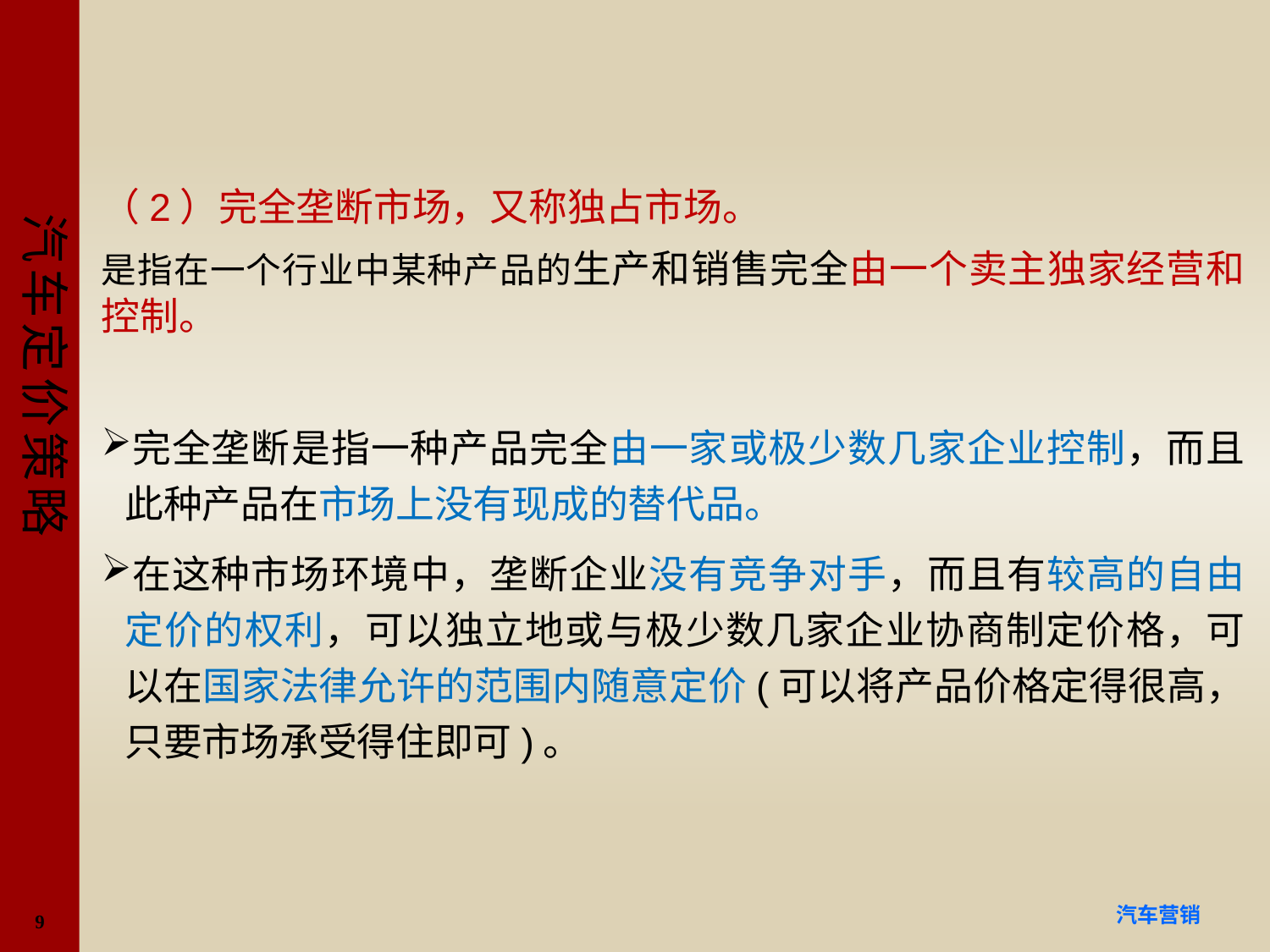

#
（2）完全垄断市场，又称独占市场。
是指在一个行业中某种产品的生产和销售完全由一个卖主独家经营和控制。

完全垄断是指一种产品完全由一家或极少数几家企业控制，而且此种产品在市场上没有现成的替代品。
在这种市场环境中，垄断企业没有竞争对手，而且有较高的自由定价的权利，可以独立地或与极少数几家企业协商制定价格，可以在国家法律允许的范围内随意定价(可以将产品价格定得很高，只要市场承受得住即可)。
9